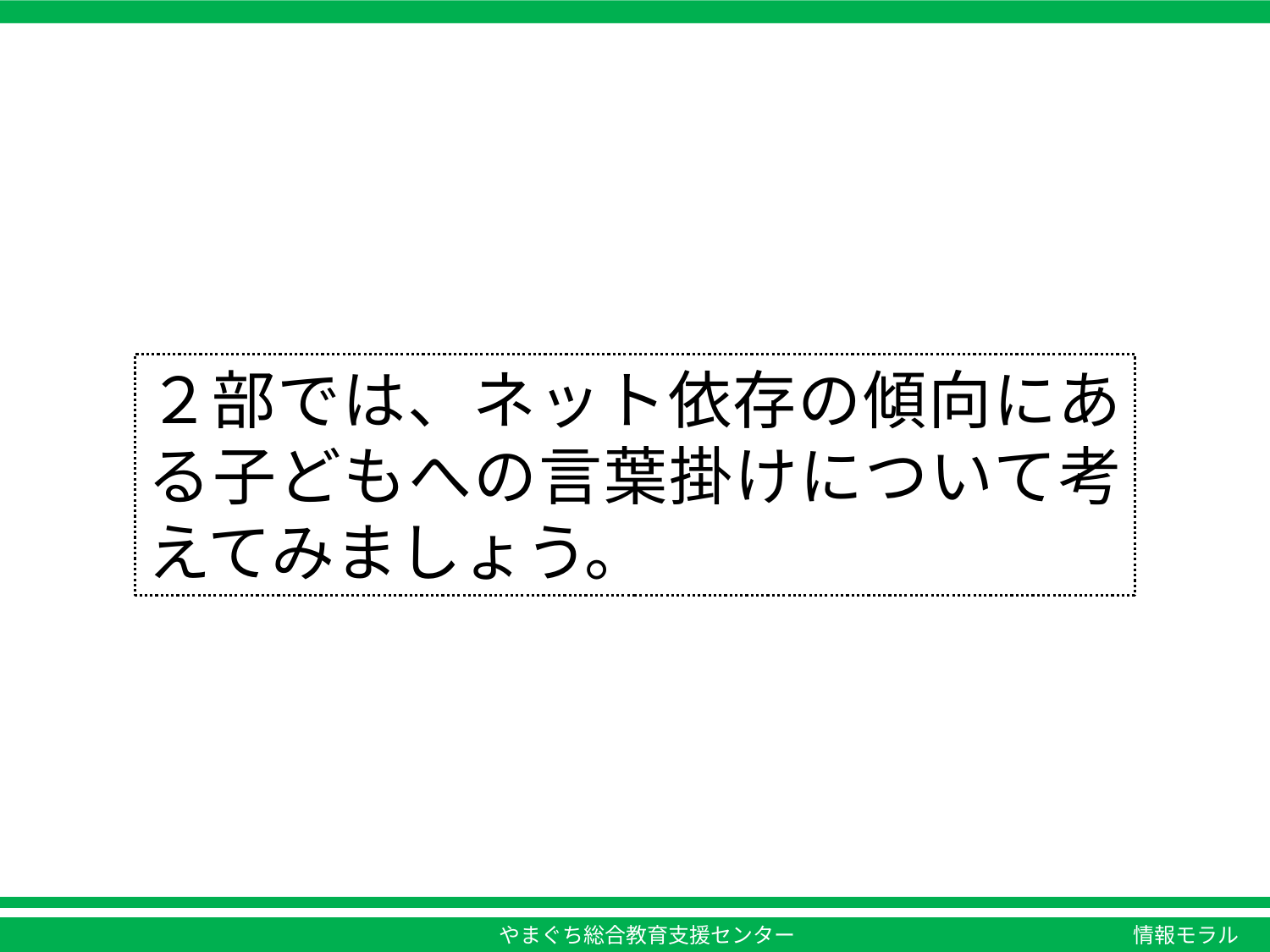

２部では、ネット依存の傾向にある子どもへの言葉掛けについて考えてみましょう。